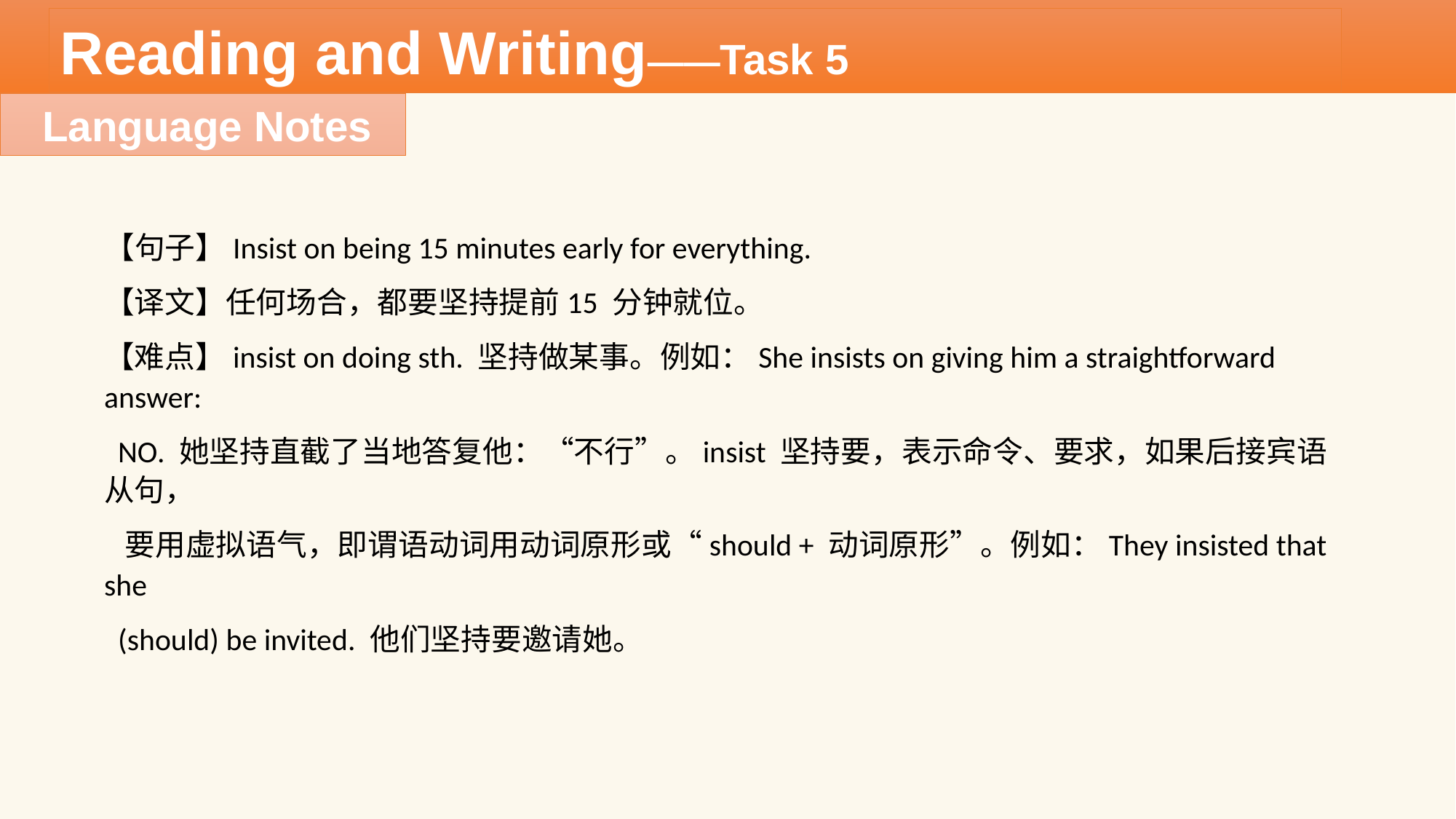

Reading and Writing——Task 5
Language Notes
【句子】Insist on being 15 minutes early for everything.
【译文】任何场合，都要坚持提前15 分钟就位。
【难点】insist on doing sth. 坚持做某事。例如：She insists on giving him a straightforward answer:
  NO. 她坚持直截了当地答复他：“不行”。insist 坚持要，表示命令、要求，如果后接宾语从句，
  要用虚拟语气，即谓语动词用动词原形或“should + 动词原形”。例如：They insisted that she
  (should) be invited. 他们坚持要邀请她。